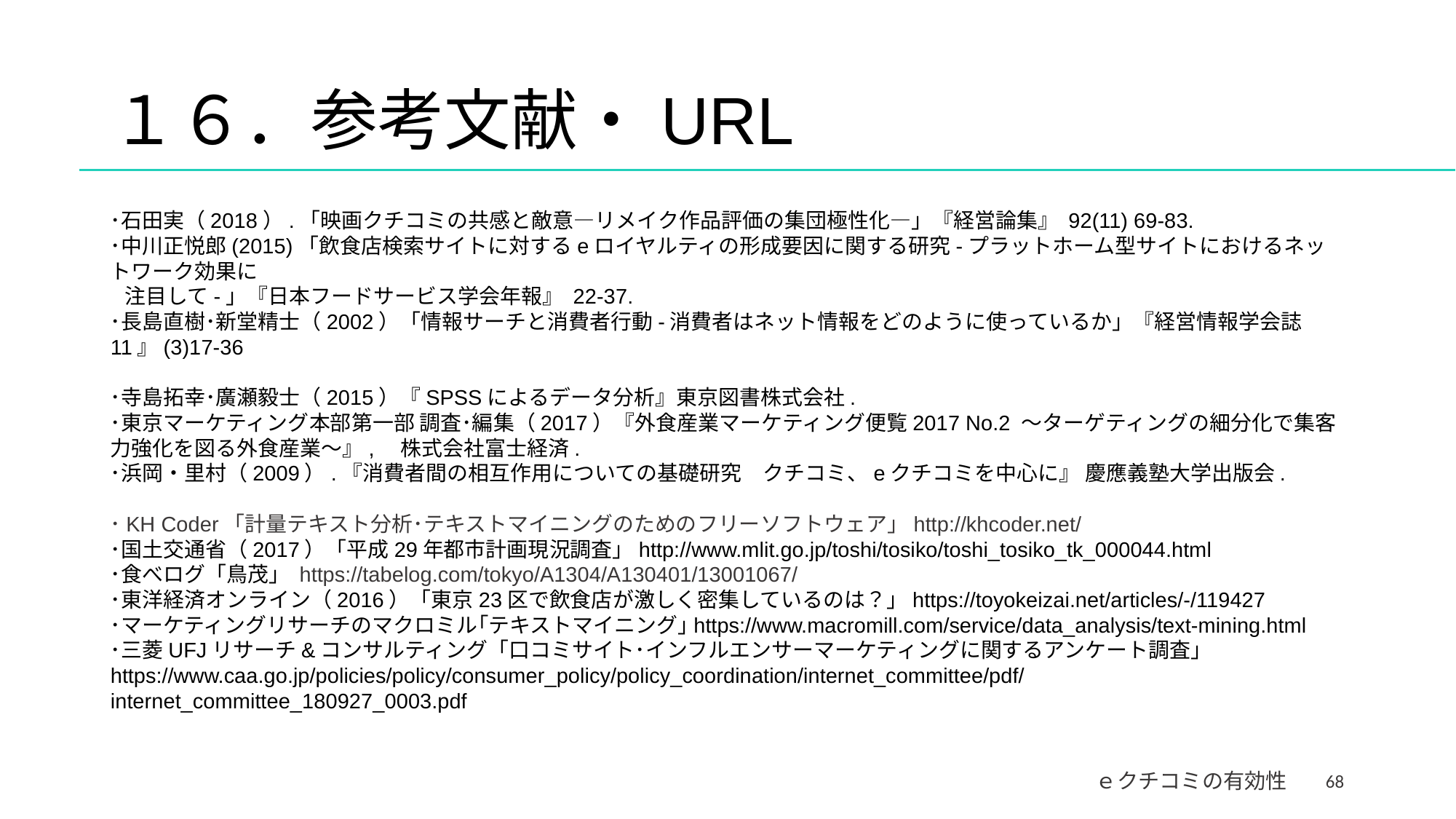

# １６．参考文献・URL
･石田実（2018）.「映画クチコミの共感と敵意―リメイク作品評価の集団極性化―」『経営論集』 92(11) 69-83.
･中川正悦郎(2015)「飲食店検索サイトに対するeロイヤルティの形成要因に関する研究-プラットホーム型サイトにおけるネットワーク効果に
  注目して-」『日本フードサービス学会年報』 22-37.
･長島直樹･新堂精士（2002）「情報サーチと消費者行動-消費者はネット情報をどのように使っているか」『経営情報学会誌11』(3)17-36

･寺島拓幸･廣瀬毅士（2015）『SPSSによるデータ分析』東京図書株式会社.
･東京マーケティング本部第一部 調査･編集（2017）『外食産業マーケティング便覧2017 No.2 ～ターゲティングの細分化で集客力強化を図る外食産業～』,　株式会社富士経済.
･浜岡・里村（2009）.『消費者間の相互作用についての基礎研究　クチコミ、eクチコミを中心に』 慶應義塾大学出版会.

･KH Coder「計量テキスト分析･テキストマイニングのためのフリーソフトウェア」http://khcoder.net/
･国土交通省（2017）「平成29年都市計画現況調査」http://www.mlit.go.jp/toshi/tosiko/toshi_tosiko_tk_000044.html
･食べログ「鳥茂」 https://tabelog.com/tokyo/A1304/A130401/13001067/
･東洋経済オンライン（2016）「東京23区で飲食店が激しく密集しているのは？」https://toyokeizai.net/articles/-/119427
･マーケティングリサーチのマクロミル｢テキストマイニング｣https://www.macromill.com/service/data_analysis/text-mining.html
･三菱UFJリサーチ&コンサルティング「口コミサイト･インフルエンサーマーケティングに関するアンケート調査」
https://www.caa.go.jp/policies/policy/consumer_policy/policy_coordination/internet_committee/pdf/internet_committee_180927_0003.pdf

68
ｅクチコミの有効性